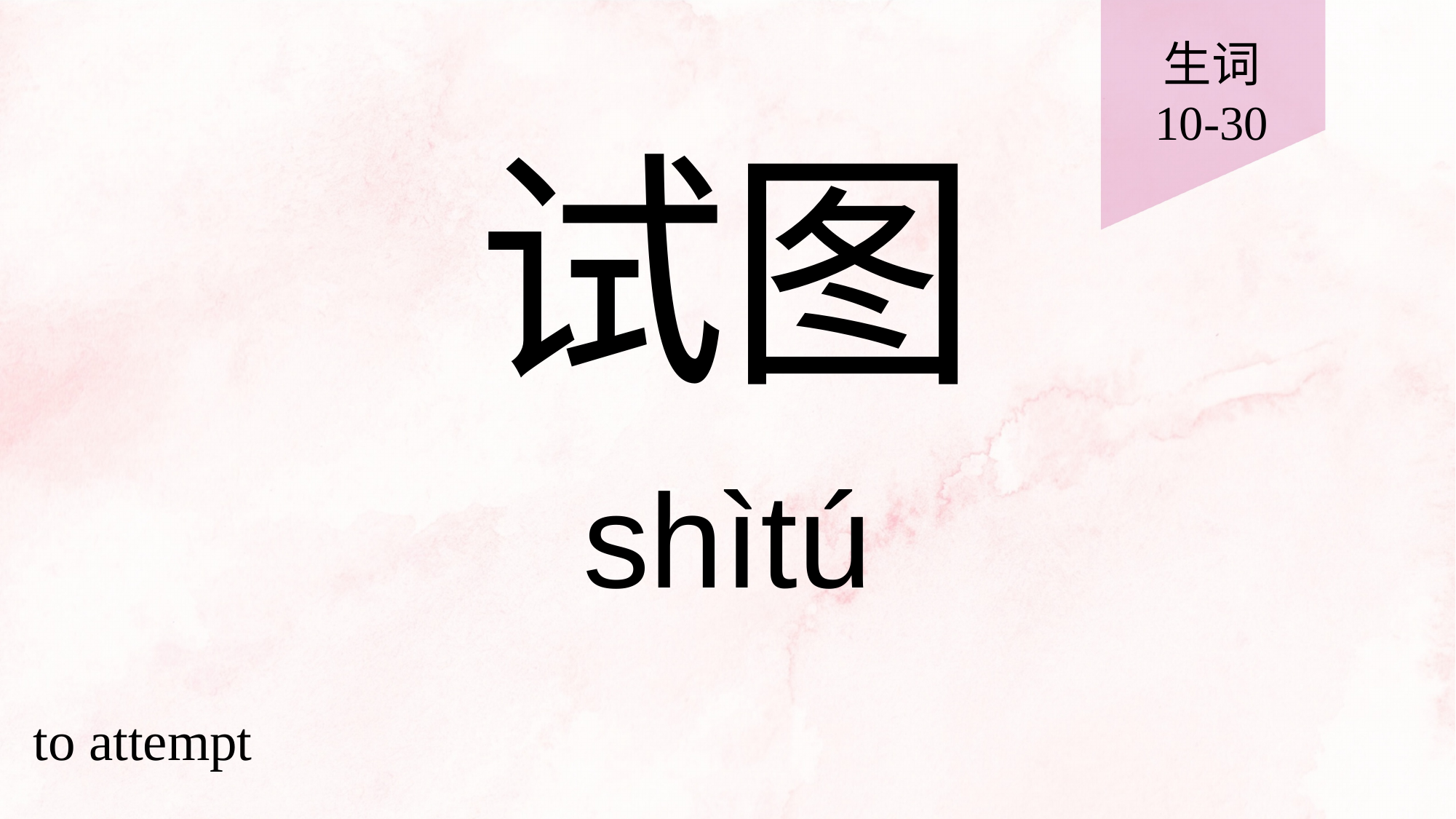

生词
10-30
# 试图
shìtú
to attempt